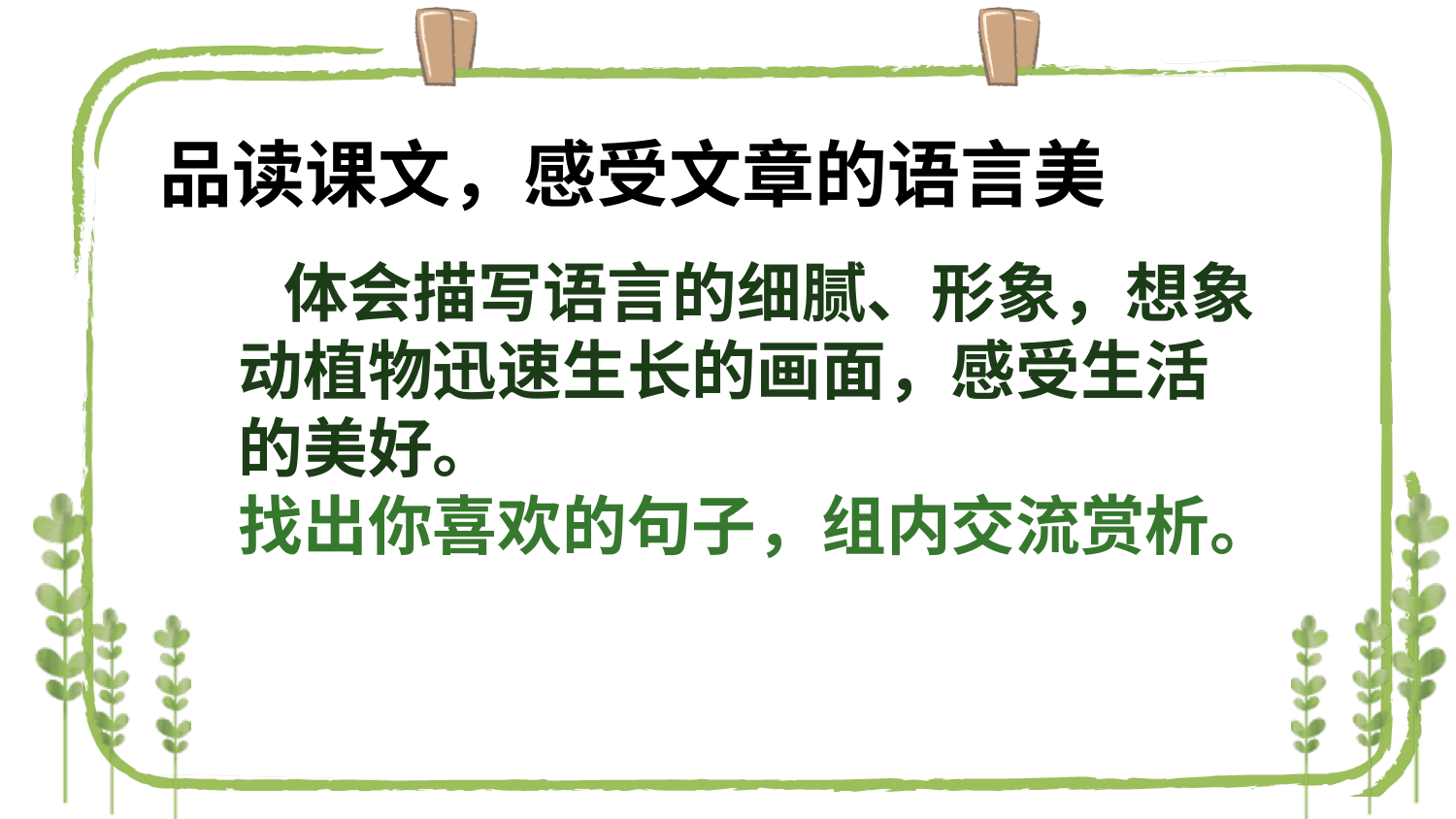

品读课文，感受文章的语言美
  体会描写语言的细腻、形象，想象动植物迅速生长的画面，感受生活的美好。
找出你喜欢的句子，组内交流赏析。